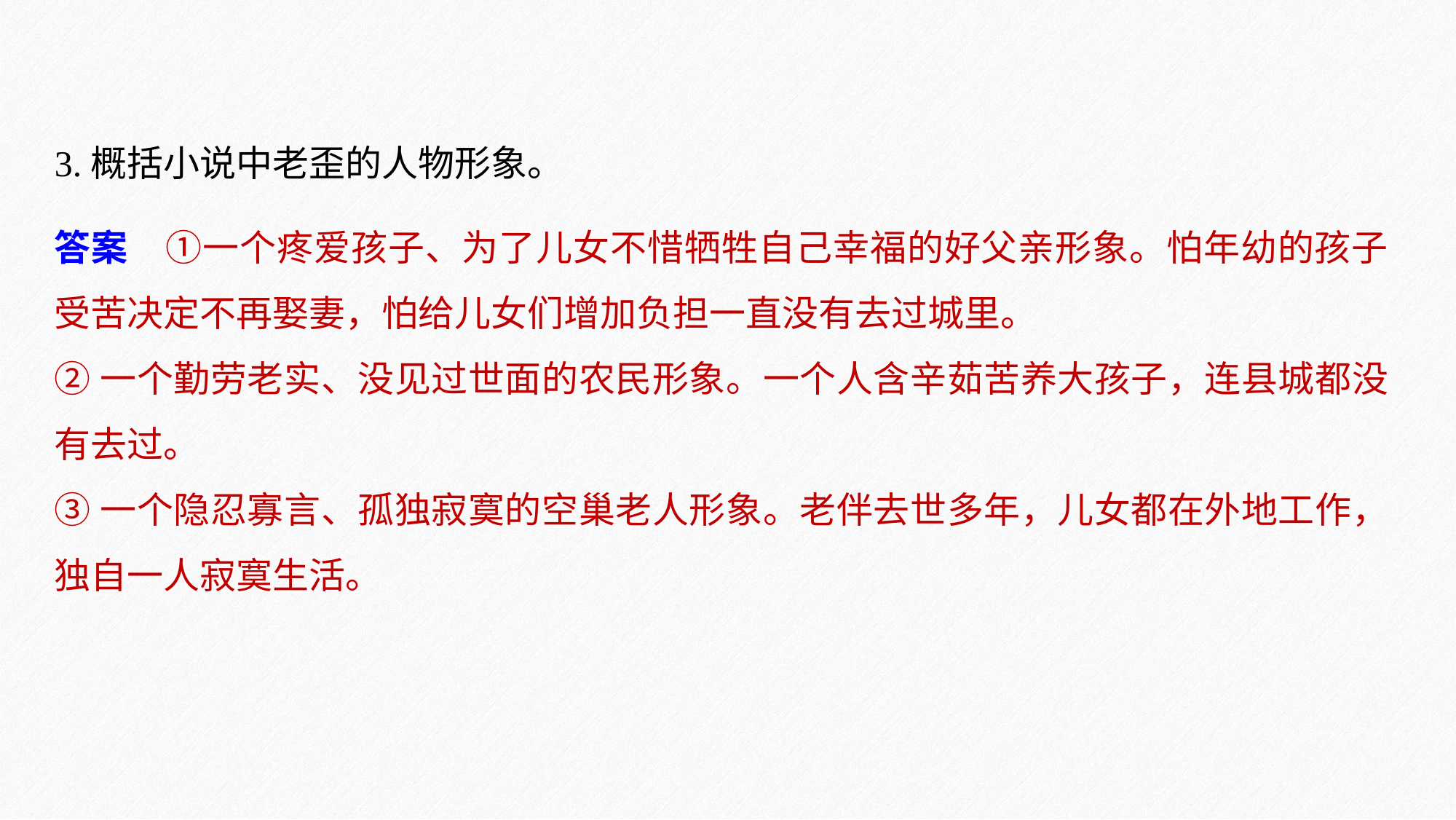

3.概括小说中老歪的人物形象。
答案　①一个疼爱孩子、为了儿女不惜牺牲自己幸福的好父亲形象。怕年幼的孩子受苦决定不再娶妻，怕给儿女们增加负担一直没有去过城里。
②一个勤劳老实、没见过世面的农民形象。一个人含辛茹苦养大孩子，连县城都没有去过。
③一个隐忍寡言、孤独寂寞的空巢老人形象。老伴去世多年，儿女都在外地工作，独自一人寂寞生活。